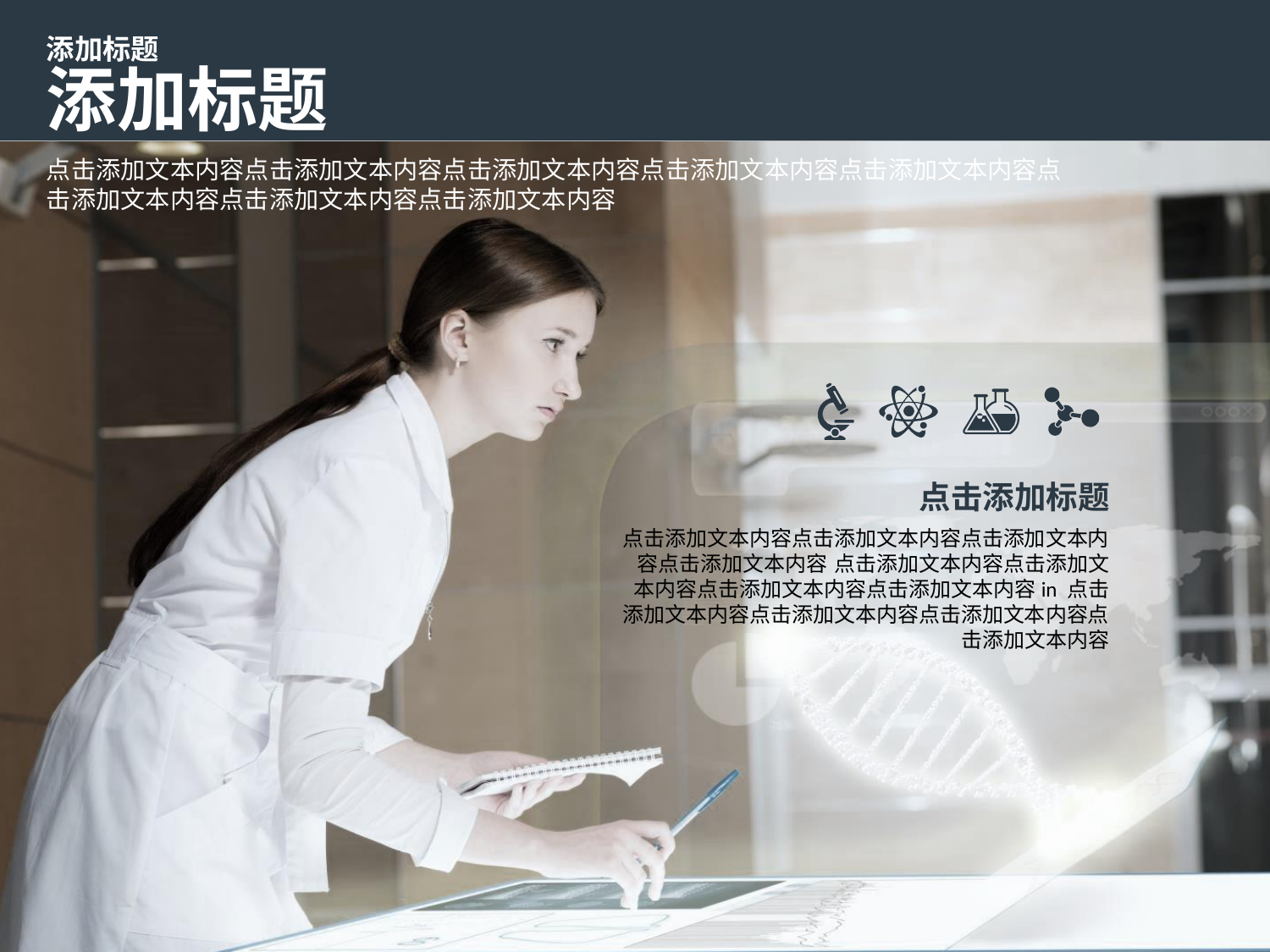

添加标题
添加标题

点击添加文本内容点击添加文本内容点击添加文本内容点击添加文本内容点击添加文本内容点击添加文本内容点击添加文本内容点击添加文本内容

点击添加标题
点击添加文本内容点击添加文本内容点击添加文本内容点击添加文本内容 点击添加文本内容点击添加文本内容点击添加文本内容点击添加文本内容in 点击添加文本内容点击添加文本内容点击添加文本内容点击添加文本内容